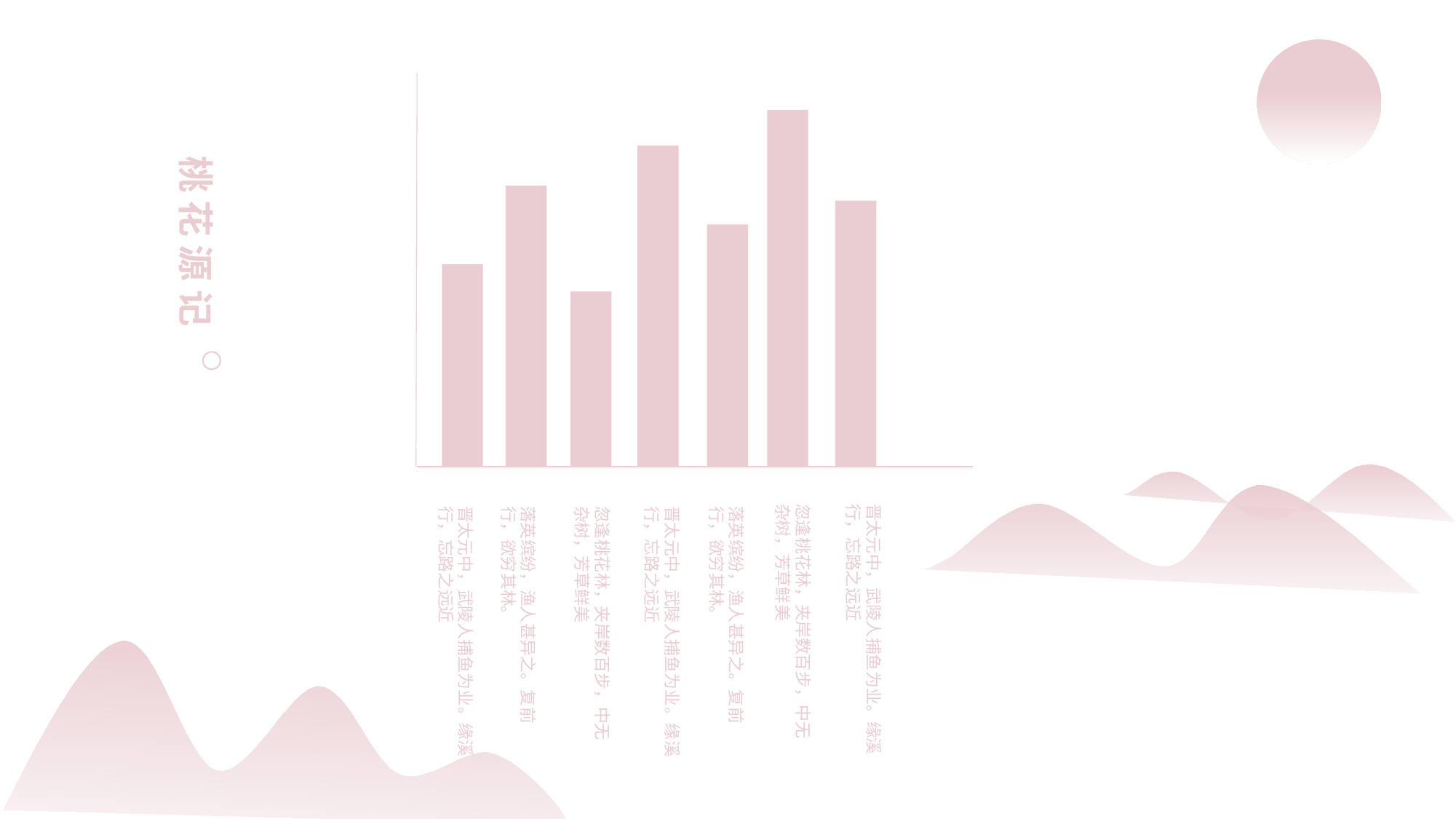

桃 花 源 记

忽逢桃花林，夹岸数百步，中无杂树，芳草鲜美
晋太元中，武陵人捕鱼为业。缘溪行，忘路之远近
晋太元中，武陵人捕鱼为业。缘溪行，忘路之远近
落英缤纷，渔人甚异之。复前行，欲穷其林。
忽逢桃花林，夹岸数百步，中无杂树，芳草鲜美
晋太元中，武陵人捕鱼为业。缘溪行，忘路之远近
落英缤纷，渔人甚异之。复前行，欲穷其林。